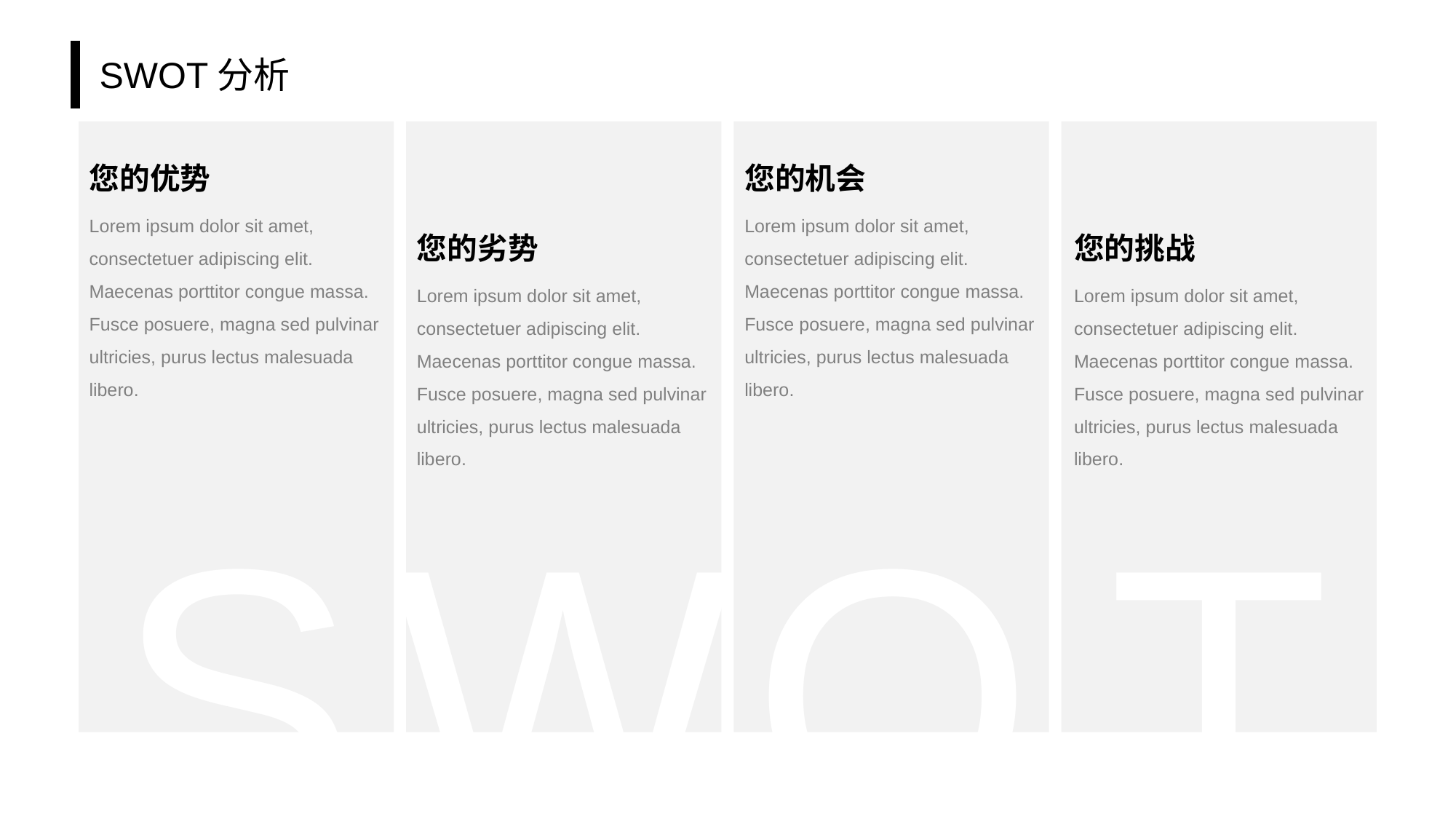

# SWOT分析

您的优势
您的机会
Lorem ipsum dolor sit amet, consectetuer adipiscing elit. Maecenas porttitor congue massa. Fusce posuere, magna sed pulvinar ultricies, purus lectus malesuada libero.
Lorem ipsum dolor sit amet, consectetuer adipiscing elit. Maecenas porttitor congue massa. Fusce posuere, magna sed pulvinar ultricies, purus lectus malesuada libero.
您的劣势
您的挑战
Lorem ipsum dolor sit amet, consectetuer adipiscing elit. Maecenas porttitor congue massa. Fusce posuere, magna sed pulvinar ultricies, purus lectus malesuada libero.
Lorem ipsum dolor sit amet, consectetuer adipiscing elit. Maecenas porttitor congue massa. Fusce posuere, magna sed pulvinar ultricies, purus lectus malesuada libero.
S
W
O
T